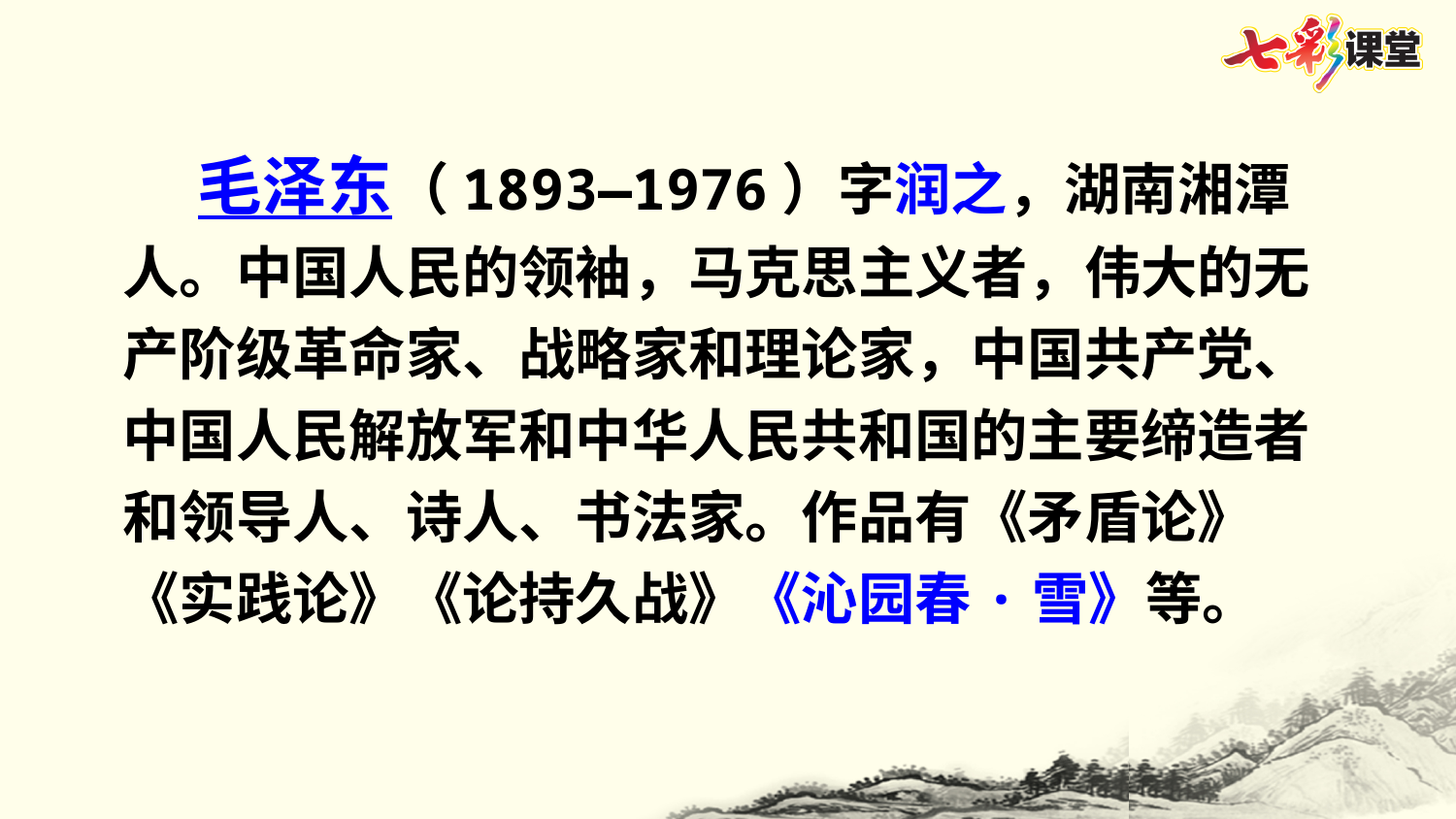

毛泽东（1893—1976）字润之，湖南湘潭人。中国人民的领袖，马克思主义者，伟大的无产阶级革命家、战略家和理论家，中国共产党、中国人民解放军和中华人民共和国的主要缔造者和领导人、诗人、书法家。作品有《矛盾论》《实践论》《论持久战》《沁园春·雪》等。